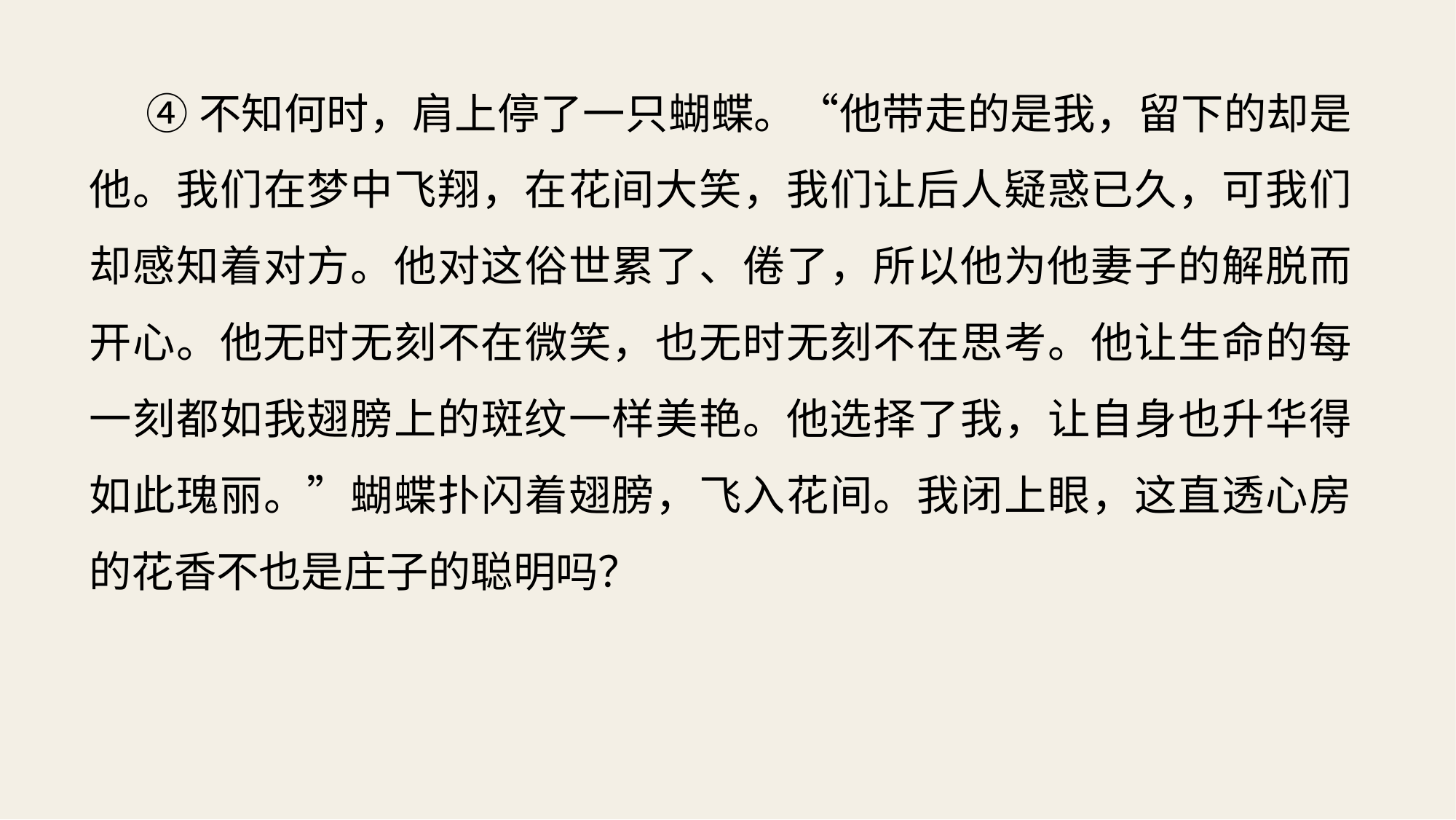

④不知何时，肩上停了一只蝴蝶。“他带走的是我，留下的却是他。我们在梦中飞翔，在花间大笑，我们让后人疑惑已久，可我们却感知着对方。他对这俗世累了、倦了，所以他为他妻子的解脱而开心。他无时无刻不在微笑，也无时无刻不在思考。他让生命的每一刻都如我翅膀上的斑纹一样美艳。他选择了我，让自身也升华得如此瑰丽。”蝴蝶扑闪着翅膀，飞入花间。我闭上眼，这直透心房的花香不也是庄子的聪明吗？